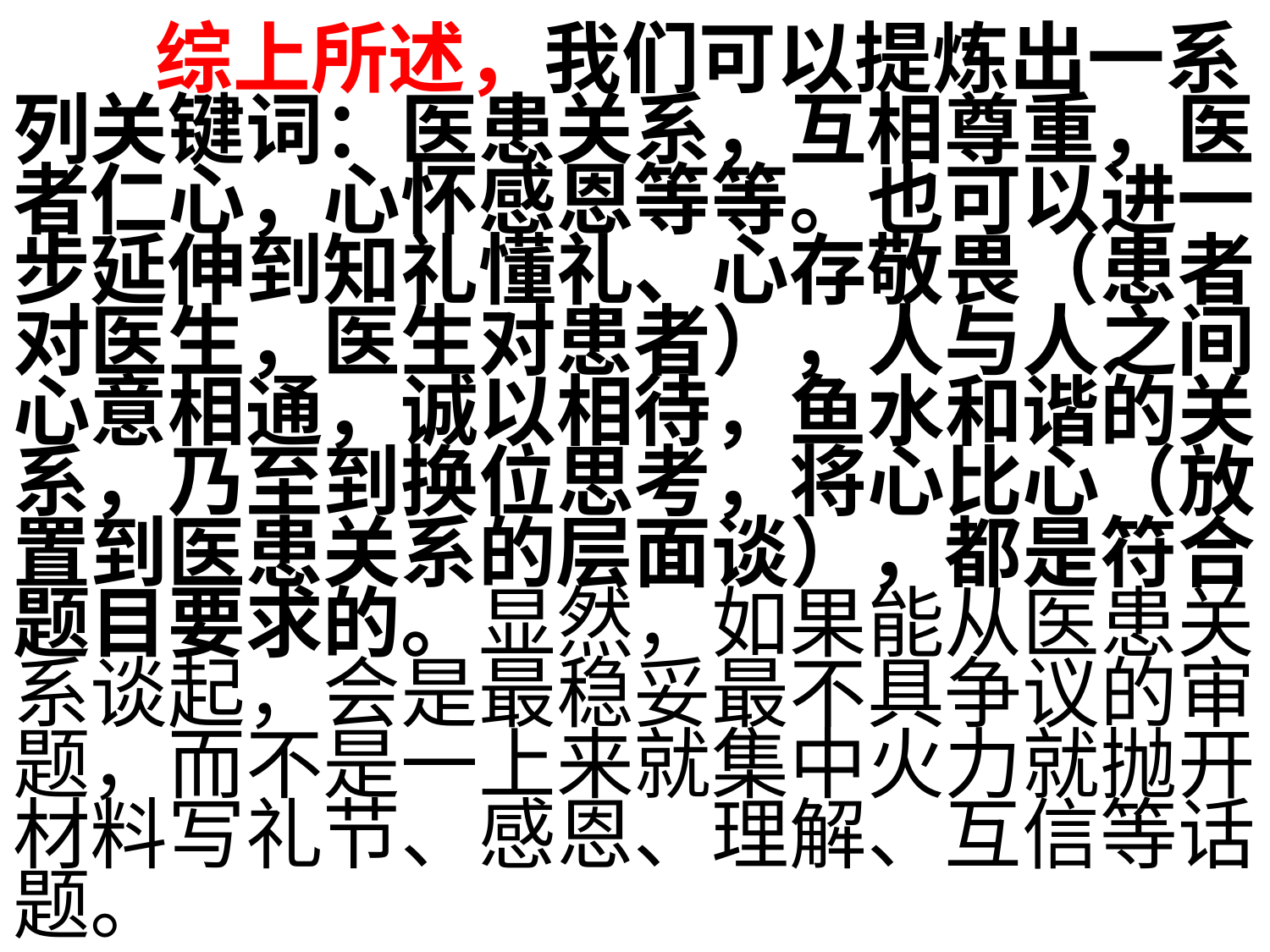

# 综上所述，我们可以提炼出一系列关键词：医患关系，互相尊重，医者仁心，心怀感恩等等。也可以进一步延伸到知礼懂礼、心存敬畏（患者对医生，医生对患者），人与人之间心意相通，诚以相待，鱼水和谐的关系，乃至到换位思考，将心比心（放置到医患关系的层面谈），都是符合题目要求的。显然，如果能从医患关系谈起，会是最稳妥最不具争议的审题，而不是一上来就集中火力就抛开材料写礼节、感恩、理解、互信等话题。